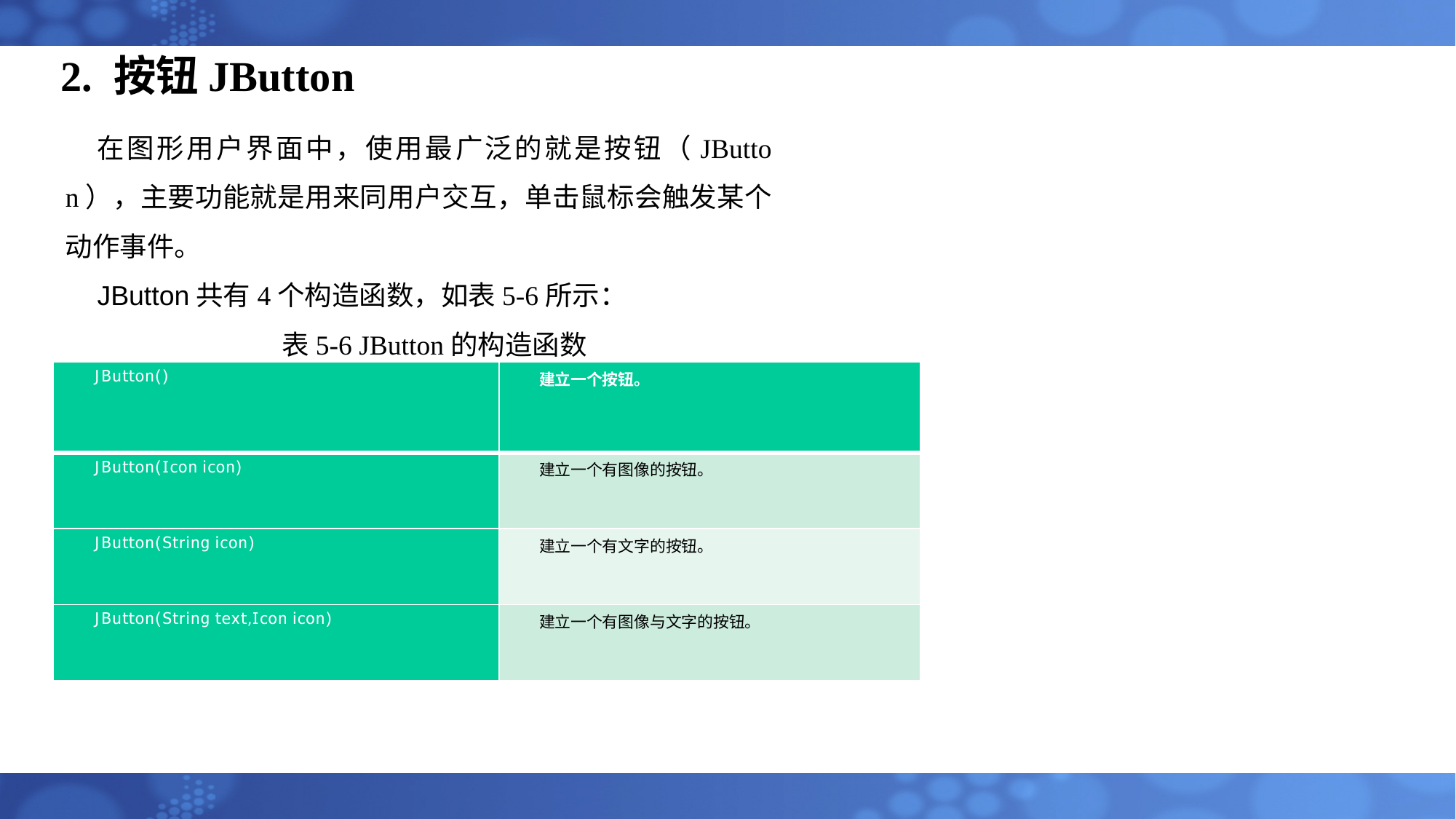

# 2. 按钮JButton
在图形用户界面中，使用最广泛的就是按钮（JButton），主要功能就是用来同用户交互，单击鼠标会触发某个动作事件。
JButton共有4个构造函数，如表5-6所示：
表5-6 JButton的构造函数
| JButton() | 建立一个按钮。 |
| --- | --- |
| JButton(Icon icon) | 建立一个有图像的按钮。 |
| JButton(String icon) | 建立一个有文字的按钮。 |
| JButton(String text,Icon icon) | 建立一个有图像与文字的按钮。 |